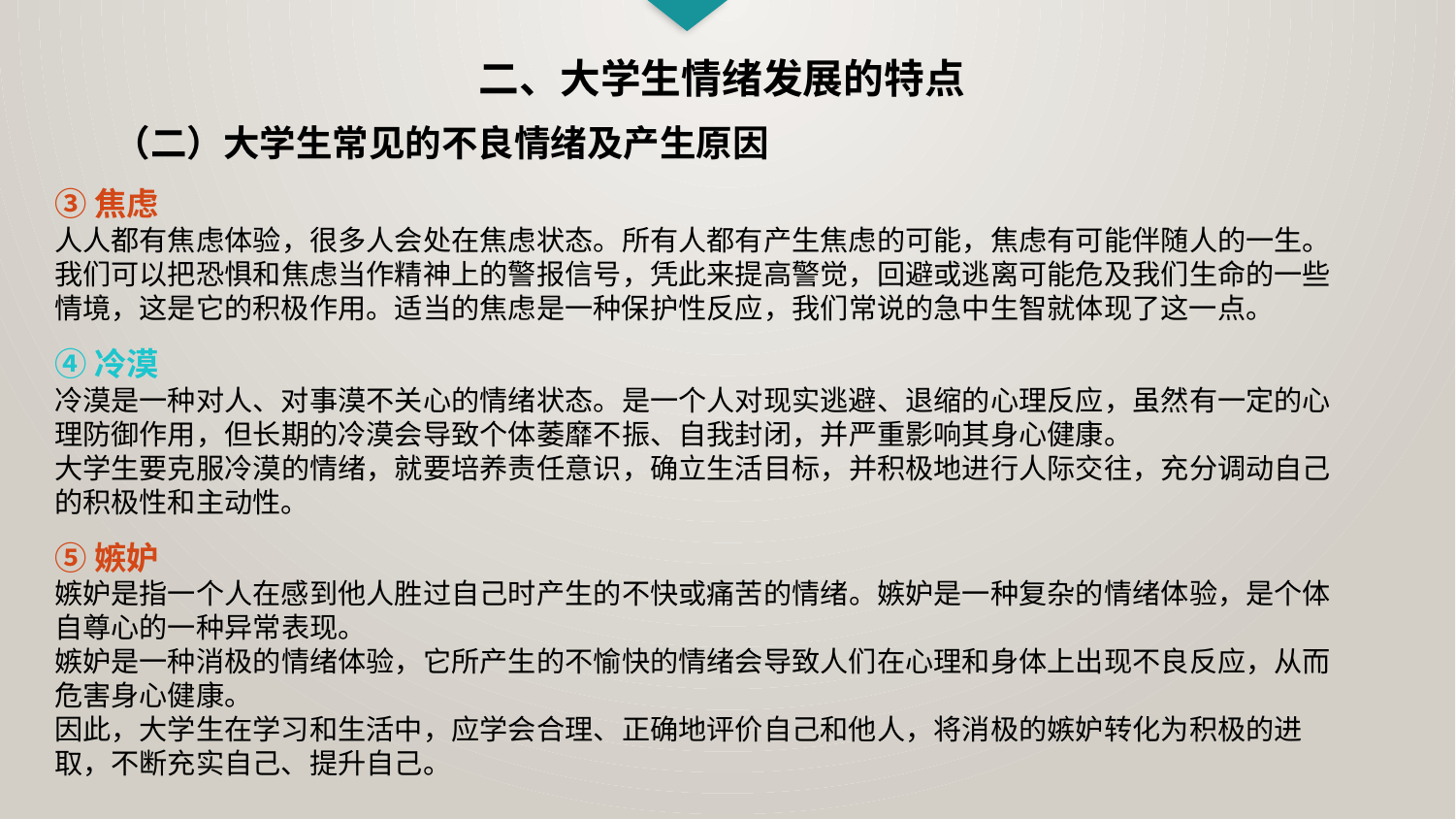

二、大学生情绪发展的特点
（二）大学生常见的不良情绪及产生原因
③焦虑
人人都有焦虑体验，很多人会处在焦虑状态。所有人都有产生焦虑的可能，焦虑有可能伴随人的一生。我们可以把恐惧和焦虑当作精神上的警报信号，凭此来提高警觉，回避或逃离可能危及我们生命的一些情境，这是它的积极作用。适当的焦虑是一种保护性反应，我们常说的急中生智就体现了这一点。
④冷漠
冷漠是一种对人、对事漠不关心的情绪状态。是一个人对现实逃避、退缩的心理反应，虽然有一定的心理防御作用，但长期的冷漠会导致个体萎靡不振、自我封闭，并严重影响其身心健康。
大学生要克服冷漠的情绪，就要培养责任意识，确立生活目标，并积极地进行人际交往，充分调动自己的积极性和主动性。
⑤嫉妒
嫉妒是指一个人在感到他人胜过自己时产生的不快或痛苦的情绪。嫉妒是一种复杂的情绪体验，是个体自尊心的一种异常表现。
嫉妒是一种消极的情绪体验，它所产生的不愉快的情绪会导致人们在心理和身体上出现不良反应，从而危害身心健康。
因此，大学生在学习和生活中，应学会合理、正确地评价自己和他人，将消极的嫉妒转化为积极的进取，不断充实自己、提升自己。
56